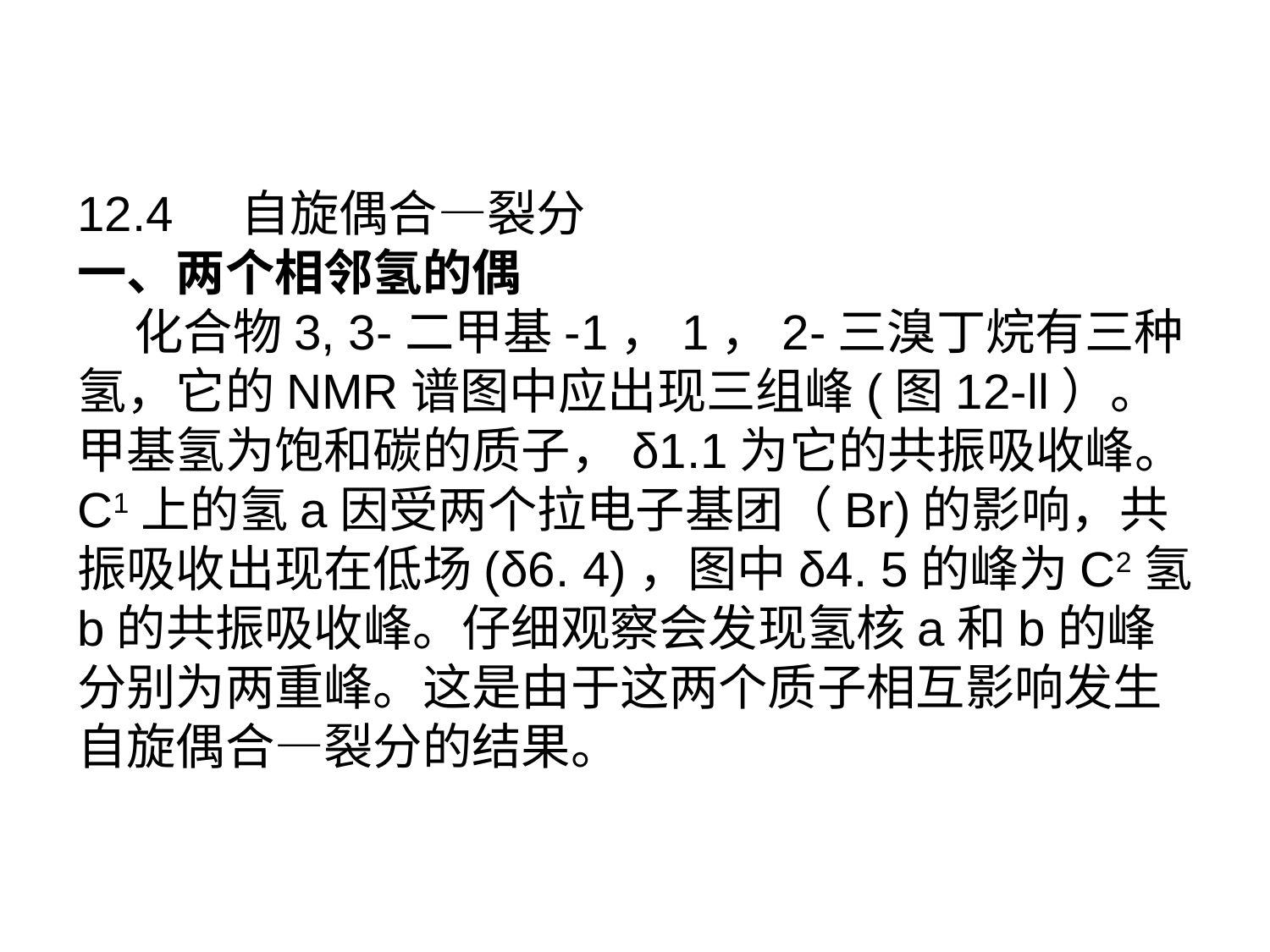

12.4    自旋偶合—裂分
一、两个相邻氢的偶
    化合物3, 3-二甲基-1，1，2-三溴丁烷有三种氢，它的NMR谱图中应出现三组峰(图12-ll）。甲基氢为饱和碳的质子，δ1.1为它的共振吸收峰。C1上的氢a因受两个拉电子基团（Br)的影响，共振吸收出现在低场(δ6. 4)，图中δ4. 5的峰为C2氢b的共振吸收峰。仔细观察会发现氢核a和b的峰分别为两重峰。这是由于这两个质子相互影响发生自旋偶合—裂分的结果。